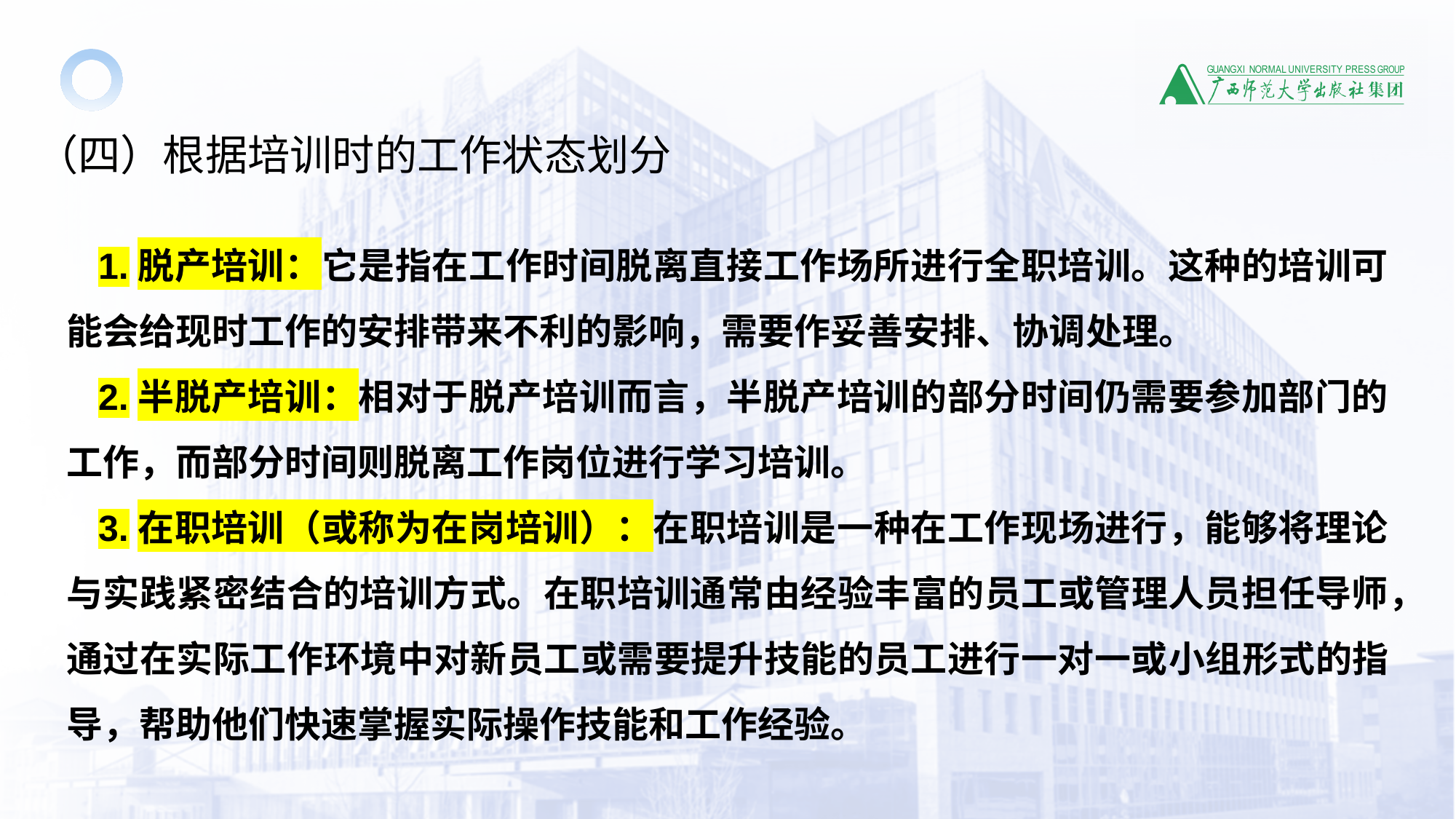

（四）根据培训时的工作状态划分
1.脱产培训：它是指在工作时间脱离直接工作场所进行全职培训。这种的培训可能会给现时工作的安排带来不利的影响，需要作妥善安排、协调处理。
2.半脱产培训：相对于脱产培训而言，半脱产培训的部分时间仍需要参加部门的工作，而部分时间则脱离工作岗位进行学习培训。
3.在职培训（或称为在岗培训）：在职培训是一种在工作现场进行，能够将理论与实践紧密结合的培训方式。在职培训通常由经验丰富的员工或管理人员担任导师，通过在实际工作环境中对新员工或需要提升技能的员工进行一对一或小组形式的指导，帮助他们快速掌握实际操作技能和工作经验。